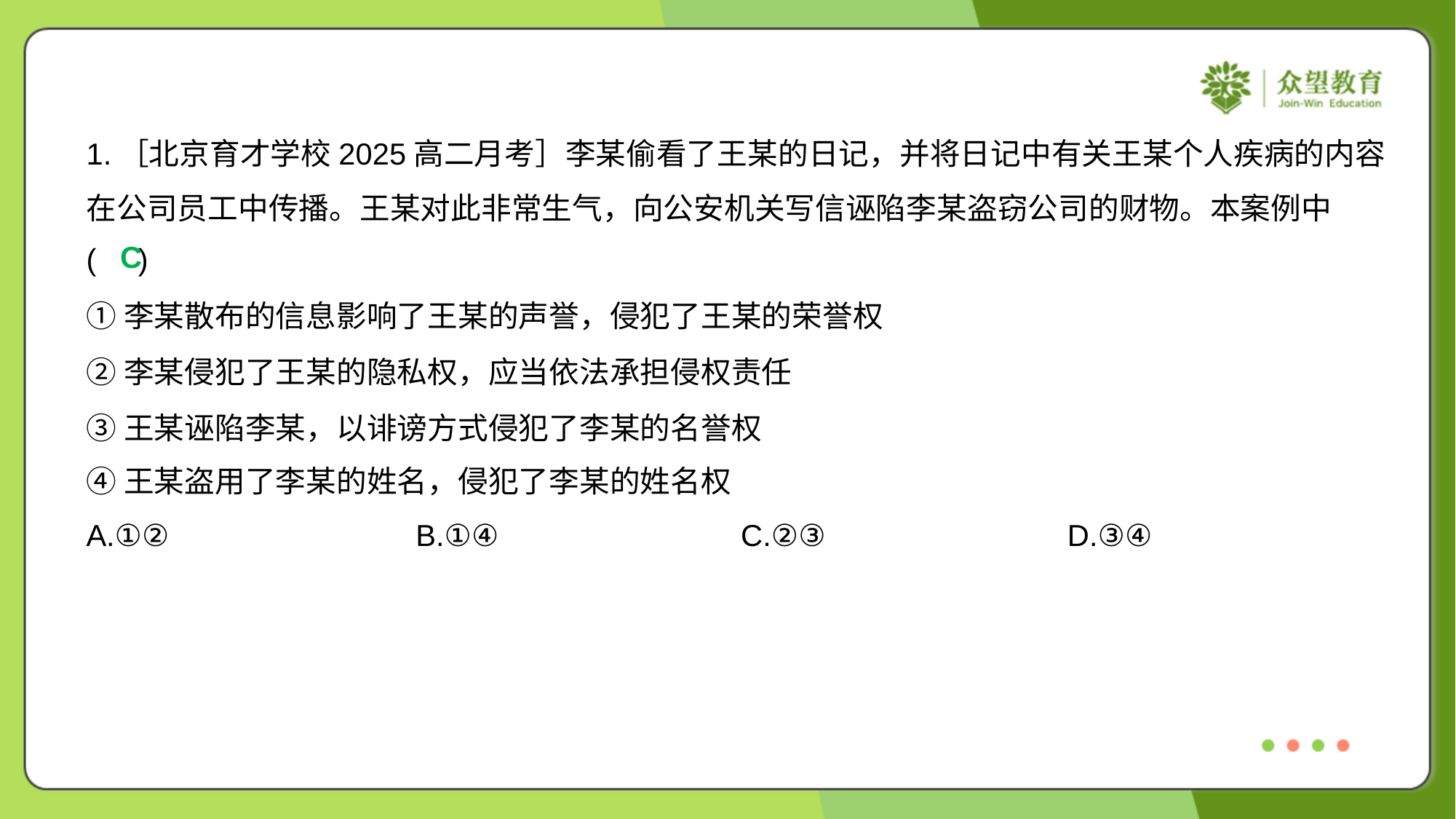

1.［北京育才学校2025高二月考］李某偷看了王某的日记，并将日记中有关王某个人疾病的内容
在公司员工中传播。王某对此非常生气，向公安机关写信诬陷李某盗窃公司的财物。本案例中
(     )
C
①李某散布的信息影响了王某的声誉，侵犯了王某的荣誉权
②李某侵犯了王某的隐私权，应当依法承担侵权责任
③王某诬陷李某，以诽谤方式侵犯了李某的名誉权
④王某盗用了李某的姓名，侵犯了李某的姓名权
A.①②	B.①④	C.②③	D.③④